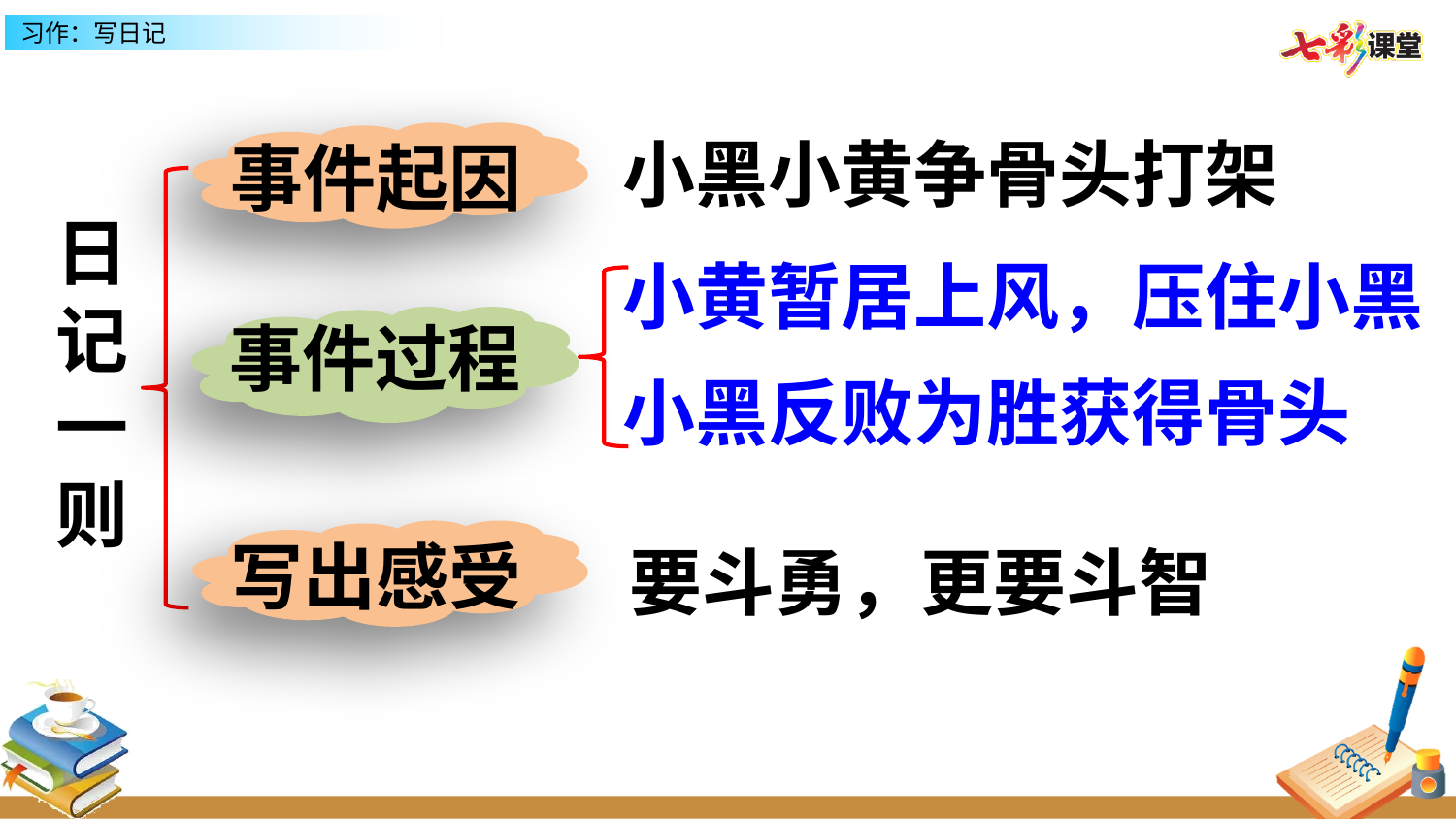

小黑小黄争骨头打架

事件起因

日记一则
小黄暂居上风，压住小黑

事件过程

小黑反败为胜获得骨头

写出感受
要斗勇，更要斗智